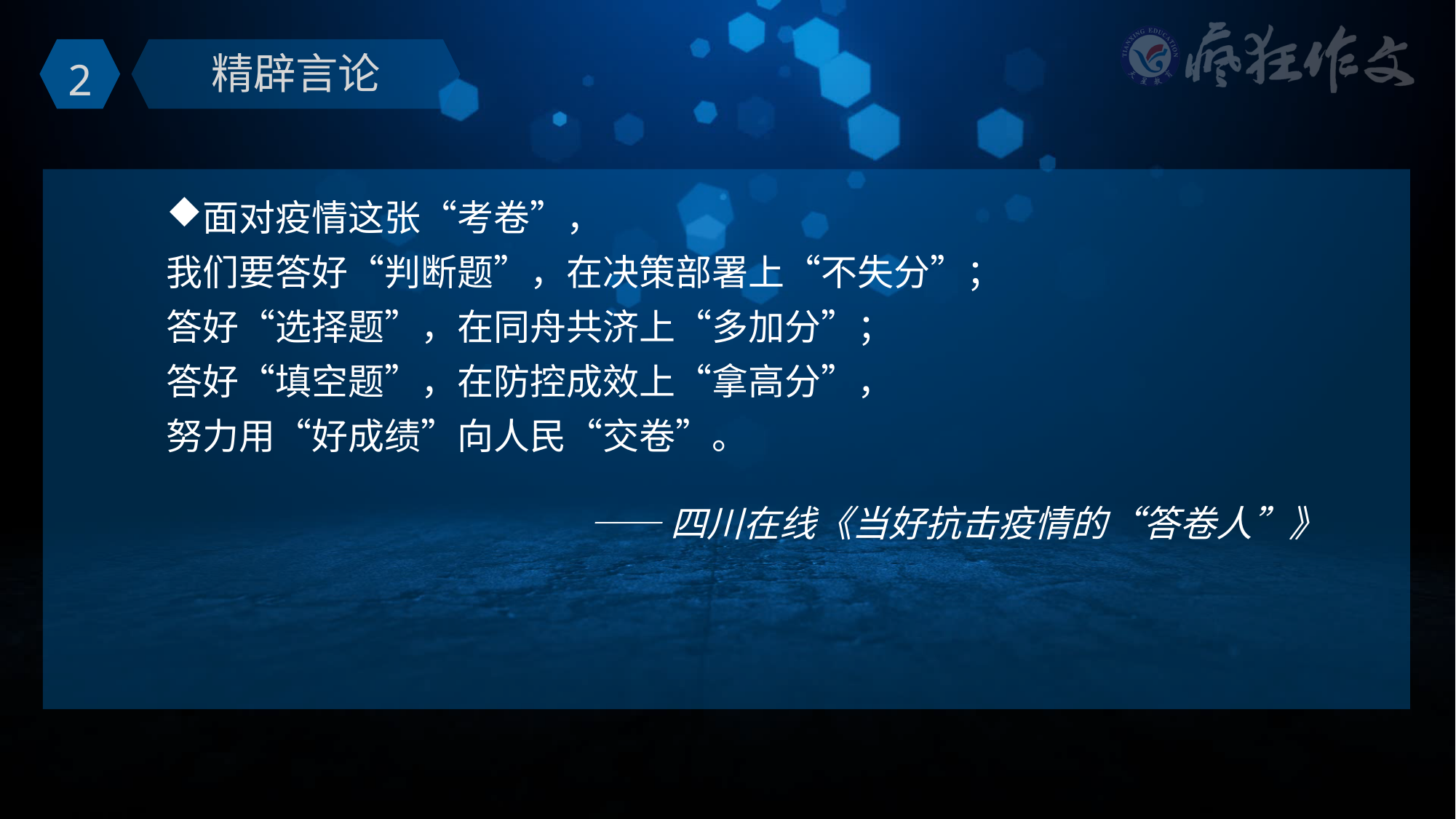

2
精辟言论

面对疫情这张“考卷”，
我们要答好“判断题”，在决策部署上“不失分”；
答好“选择题”，在同舟共济上“多加分”；
答好“填空题”，在防控成效上“拿高分”，
努力用“好成绩”向人民“交卷”。

——四川在线《当好抗击疫情的“答卷人”》